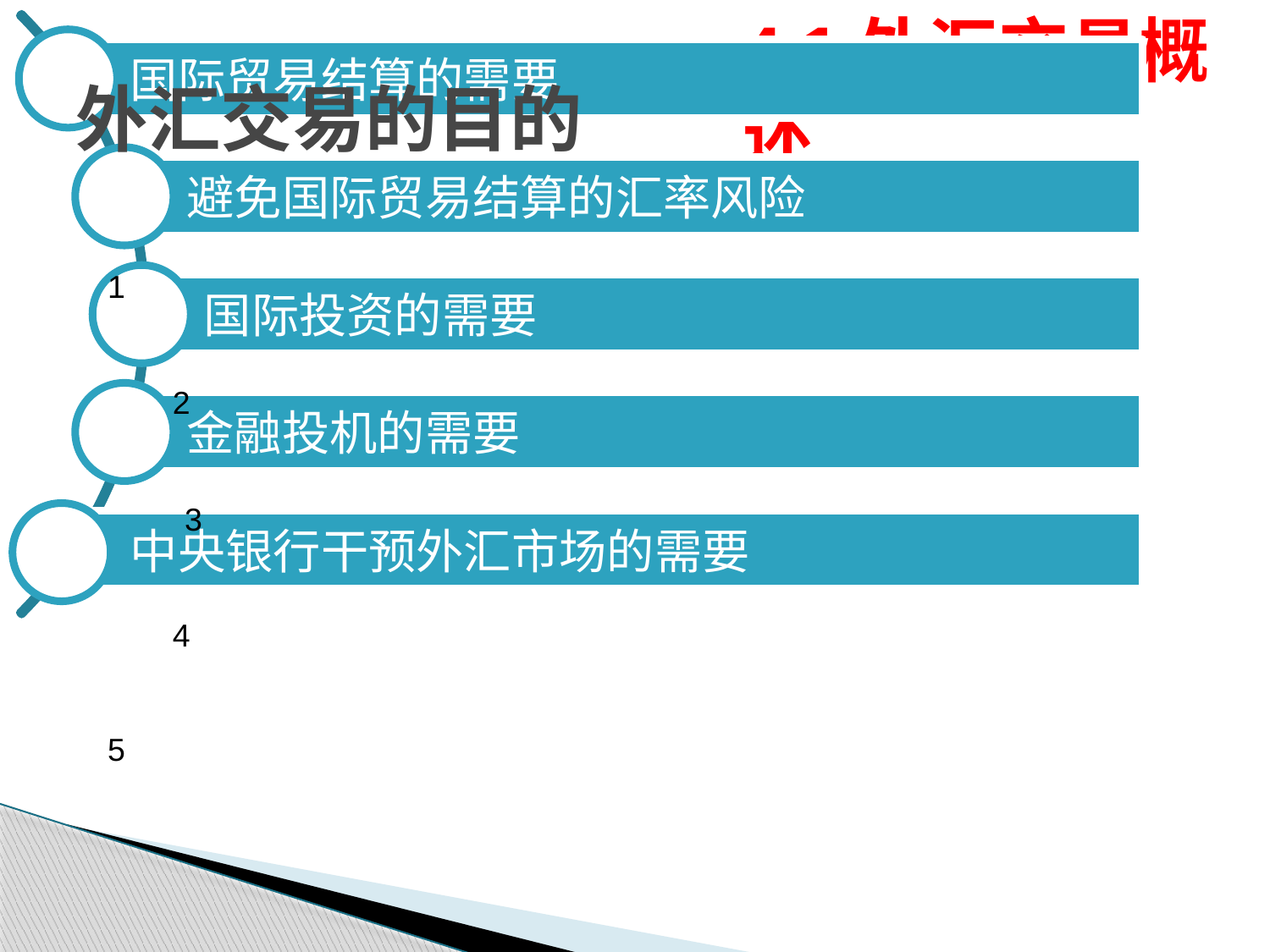

# 外汇交易的目的
国际贸易结算的需要
避免国际贸易结算的汇率风险
国际投资的需要
金融投机的需要
中央银行干预外汇市场的需要
1
2
3
4
5